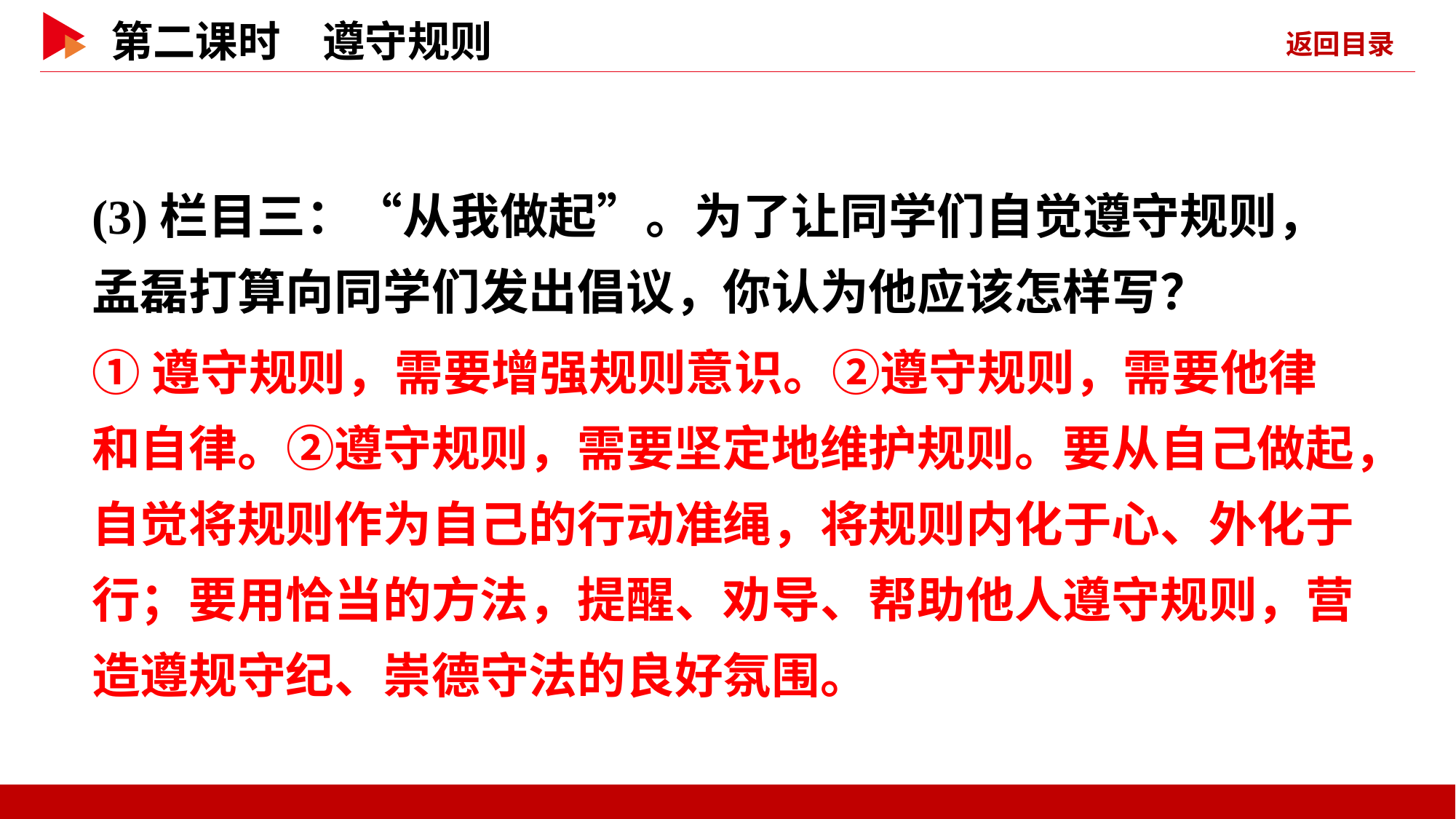

(3)栏目三：“从我做起”。为了让同学们自觉遵守规则，孟磊打算向同学们发出倡议，你认为他应该怎样写？
①遵守规则，需要增强规则意识。②遵守规则，需要他律和自律。②遵守规则，需要坚定地维护规则。要从自己做起，自觉将规则作为自己的行动准绳，将规则内化于心、外化于行；要用恰当的方法，提醒、劝导、帮助他人遵守规则，营造遵规守纪、崇德守法的良好氛围。